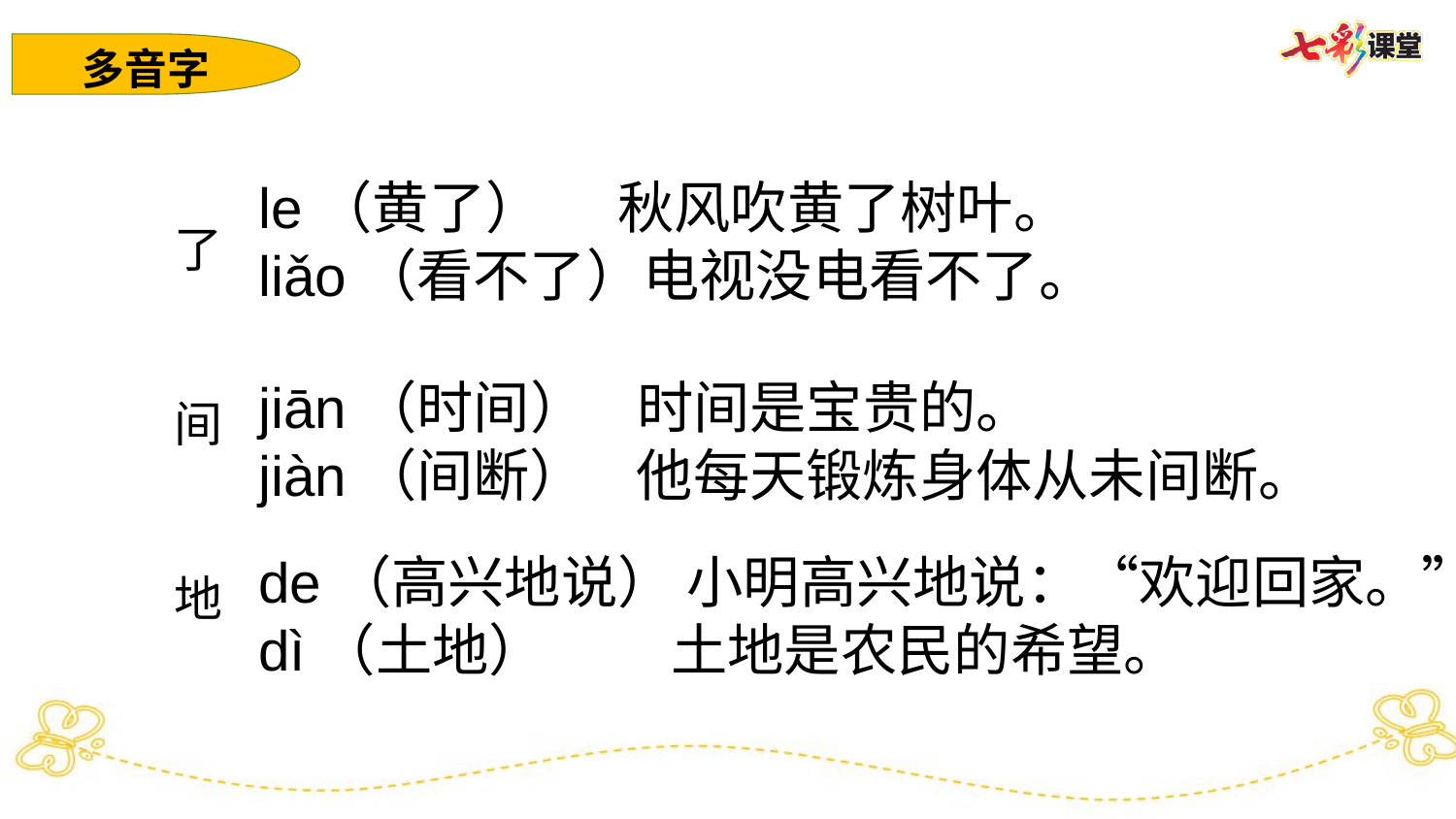

多音字

了

间

地
le（黄了）      秋风吹黄了树叶。
liǎo（看不了）电视没电看不了。
jiān（时间）    时间是宝贵的。
jiàn（间断）    他每天锻炼身体从未间断。
de（高兴地说） 小明高兴地说：“欢迎回家。”
dì（土地）          土地是农民的希望。